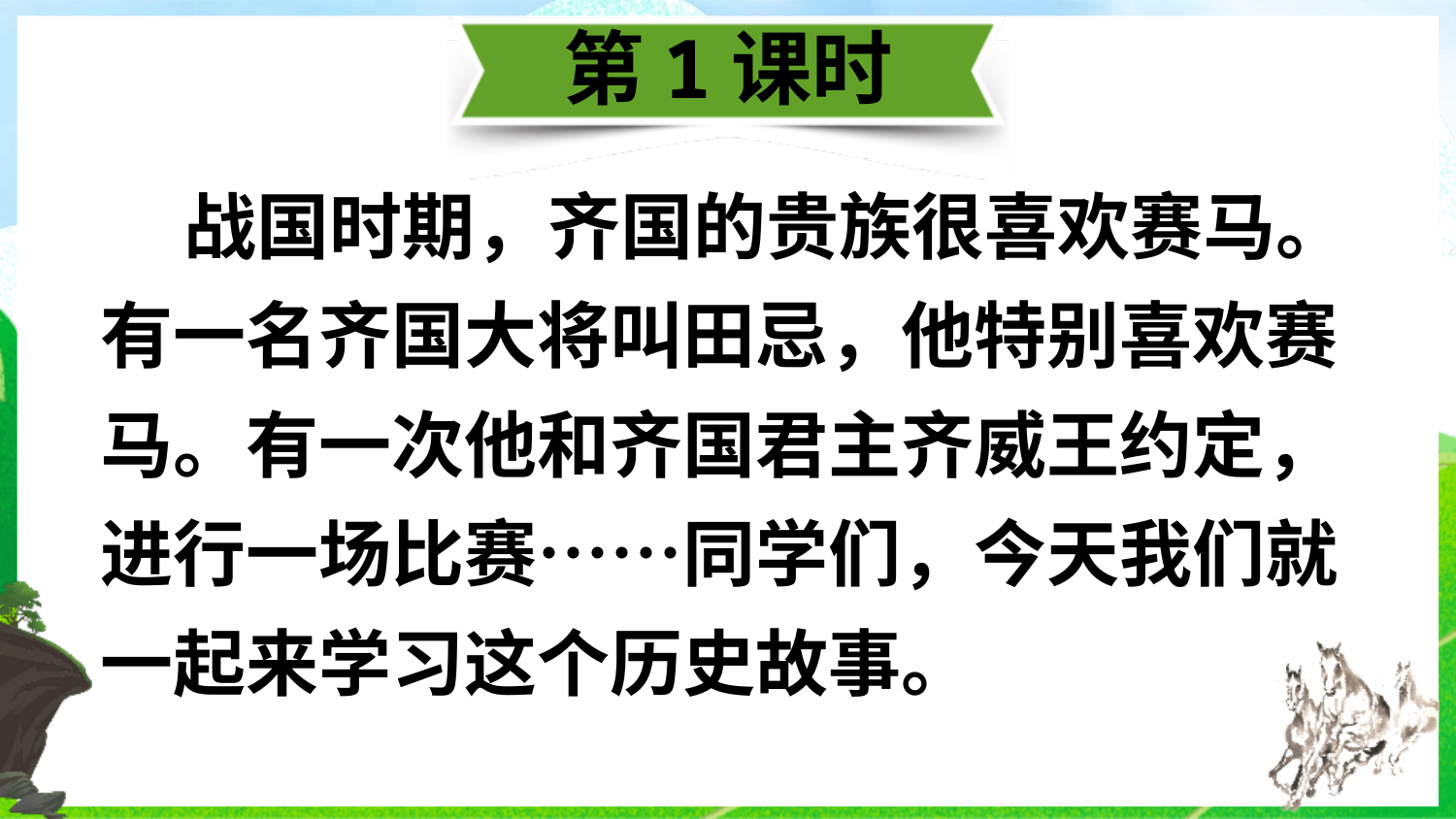

第1课时
    战国时期，齐国的贵族很喜欢赛马。有一名齐国大将叫田忌，他特别喜欢赛马。有一次他和齐国君主齐威王约定，进行一场比赛……同学们，今天我们就一起来学习这个历史故事。